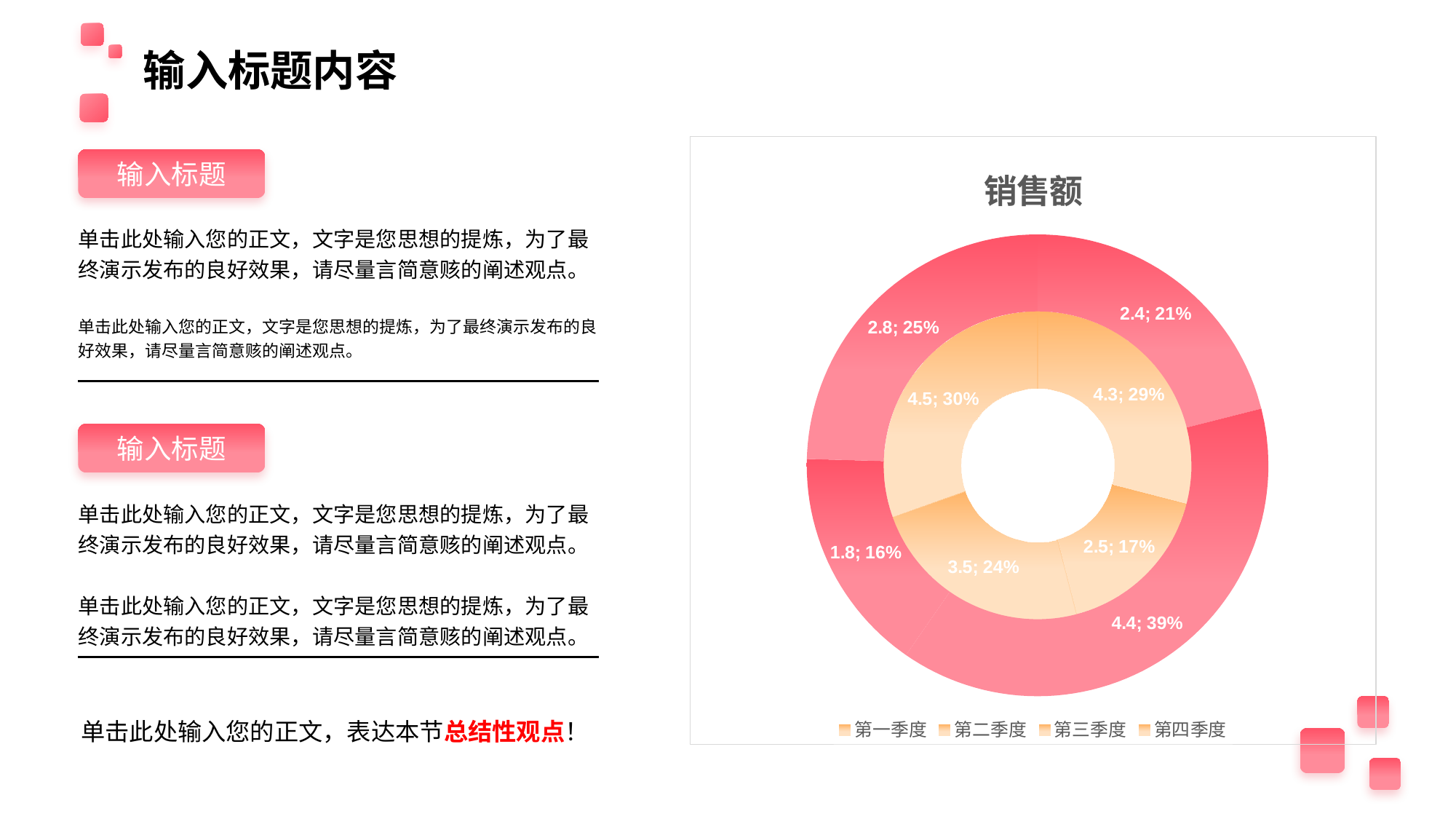

输入标题内容

### Chart: 销售额

| Category | 产品A | 产品B |
|---|---|---|
| 第一季度 | 4.3 | 2.4 |
| 第二季度 | 2.5 | 4.4 |
| 第三季度 | 3.5 | 1.8 |
| 第四季度 | 4.5 | 2.8 |
输入标题
单击此处输入您的正文，文字是您思想的提炼，为了最终演示发布的良好效果，请尽量言简意赅的阐述观点。

单击此处输入您的正文，文字是您思想的提炼，为了最终演示发布的良好效果，请尽量言简意赅的阐述观点。
输入标题
单击此处输入您的正文，文字是您思想的提炼，为了最终演示发布的良好效果，请尽量言简意赅的阐述观点。

单击此处输入您的正文，文字是您思想的提炼，为了最终演示发布的良好效果，请尽量言简意赅的阐述观点。
单击此处输入您的正文，表达本节总结性观点！